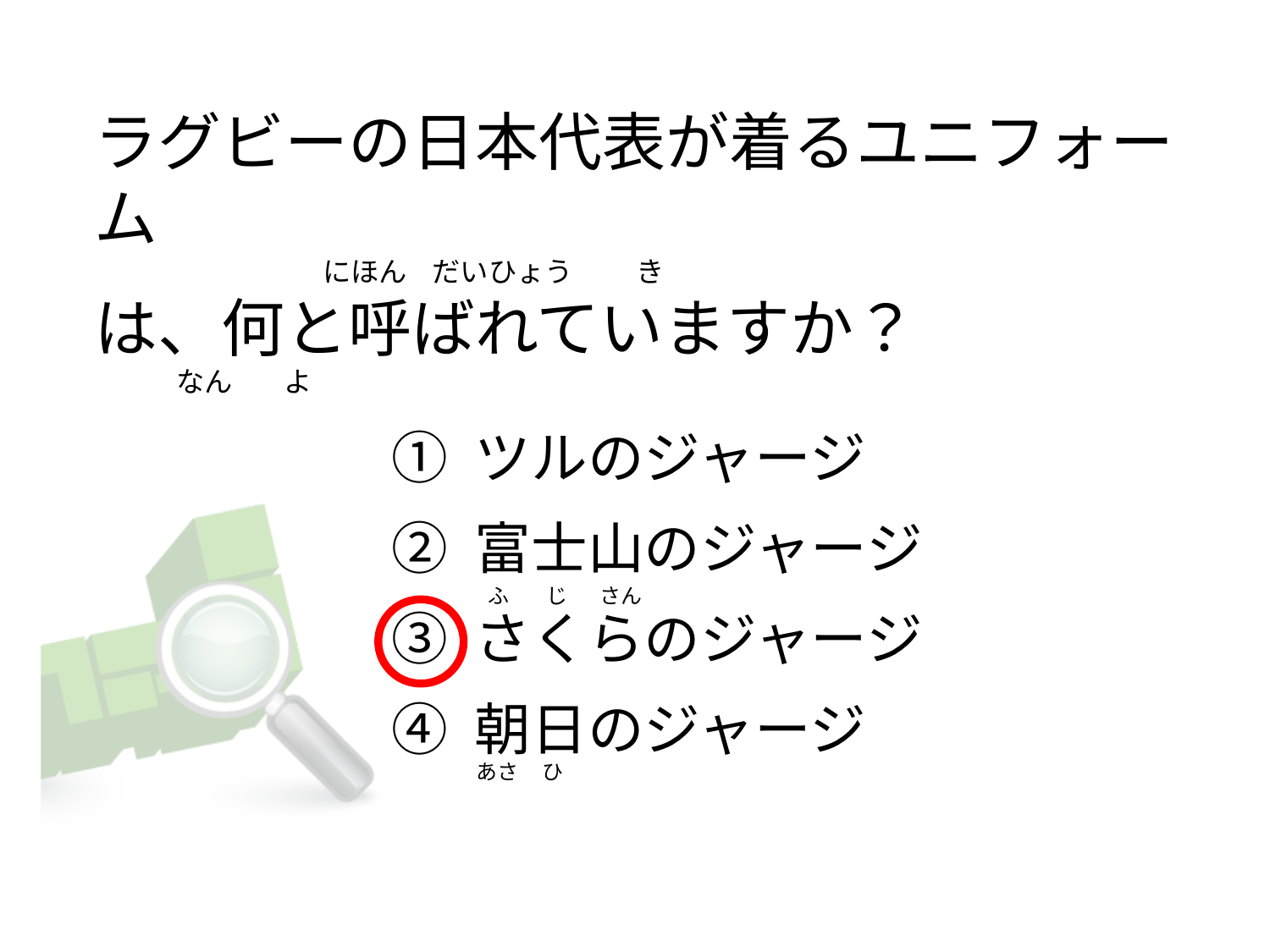

# ラグビーの日本代表が着るユニフォーム                                     にほん    だいひょう          き は、何と呼ばれていますか？                  なん        よ
① ツルのジャージ
② 富士山のジャージ
③ さくらのジャージ
④ 朝日のジャージ
 ふ        じ       さん

あさ     ひ